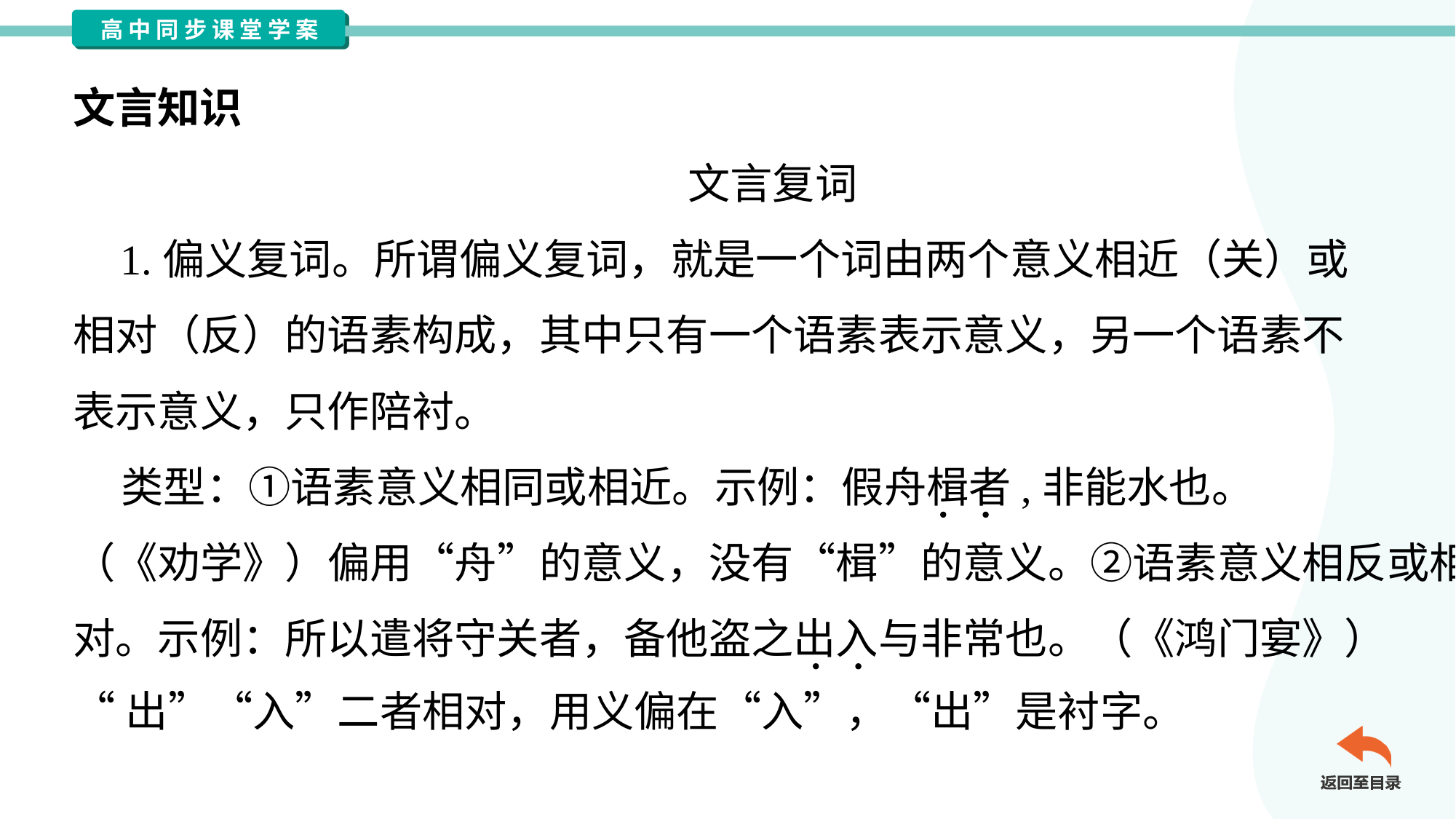

文言知识
文言复词
    1.偏义复词。所谓偏义复词，就是一个词由两个意义相近（关）或
相对（反）的语素构成，其中只有一个语素表示意义，另一个语素不
表示意义，只作陪衬。
    类型：①语素意义相同或相近。示例：假舟楫者,非能水也。
（《劝学》）偏用“舟”的意义，没有“楫”的意义。②语素意义相反或相
对。示例：所以遣将守关者，备他盗之出入与非常也。（《鸿门宴》）
“出”“入”二者相对，用义偏在“入”，“出”是衬字。